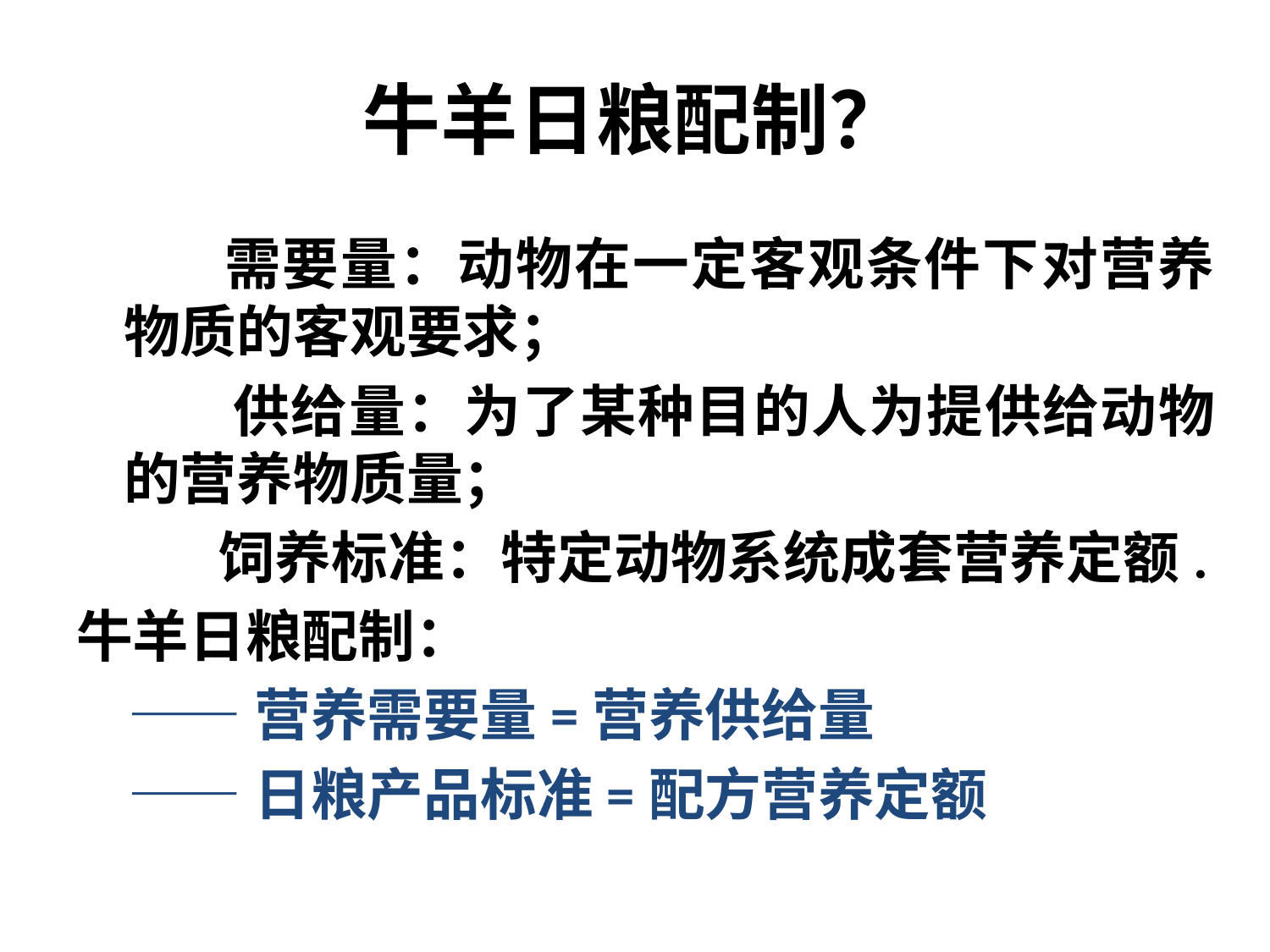

# 牛羊日粮配制？
         需要量：动物在一定客观条件下对营养物质的客观要求；
          供给量：为了某种目的人为提供给动物的营养物质量；
          饲养标准：特定动物系统成套营养定额.
牛羊日粮配制：
    ——营养需要量=营养供给量
    ——日粮产品标准=配方营养定额